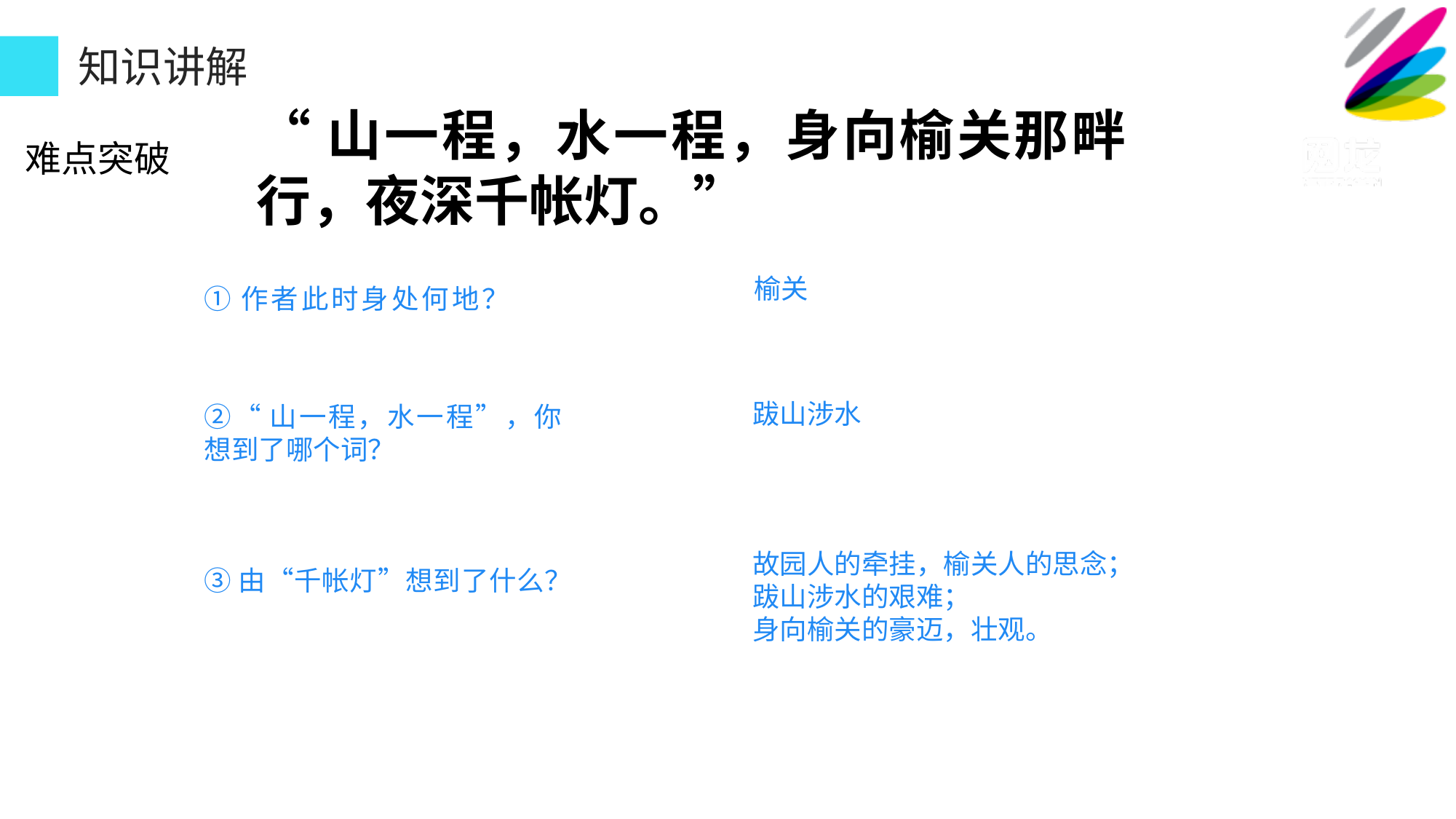

活动与探究（温馨提示：规范操作、注意安全）

知识讲解

“山一程，水一程，身向榆关那畔行，夜深千帐灯。”
难点突破
榆关
①作者此时身处何地？
跋山涉水
②“山一程，水一程”，你想到了哪个词？

故园人的牵挂，榆关人的思念；
跋山涉水的艰难；
身向榆关的豪迈，壮观。
③由“千帐灯”想到了什么？